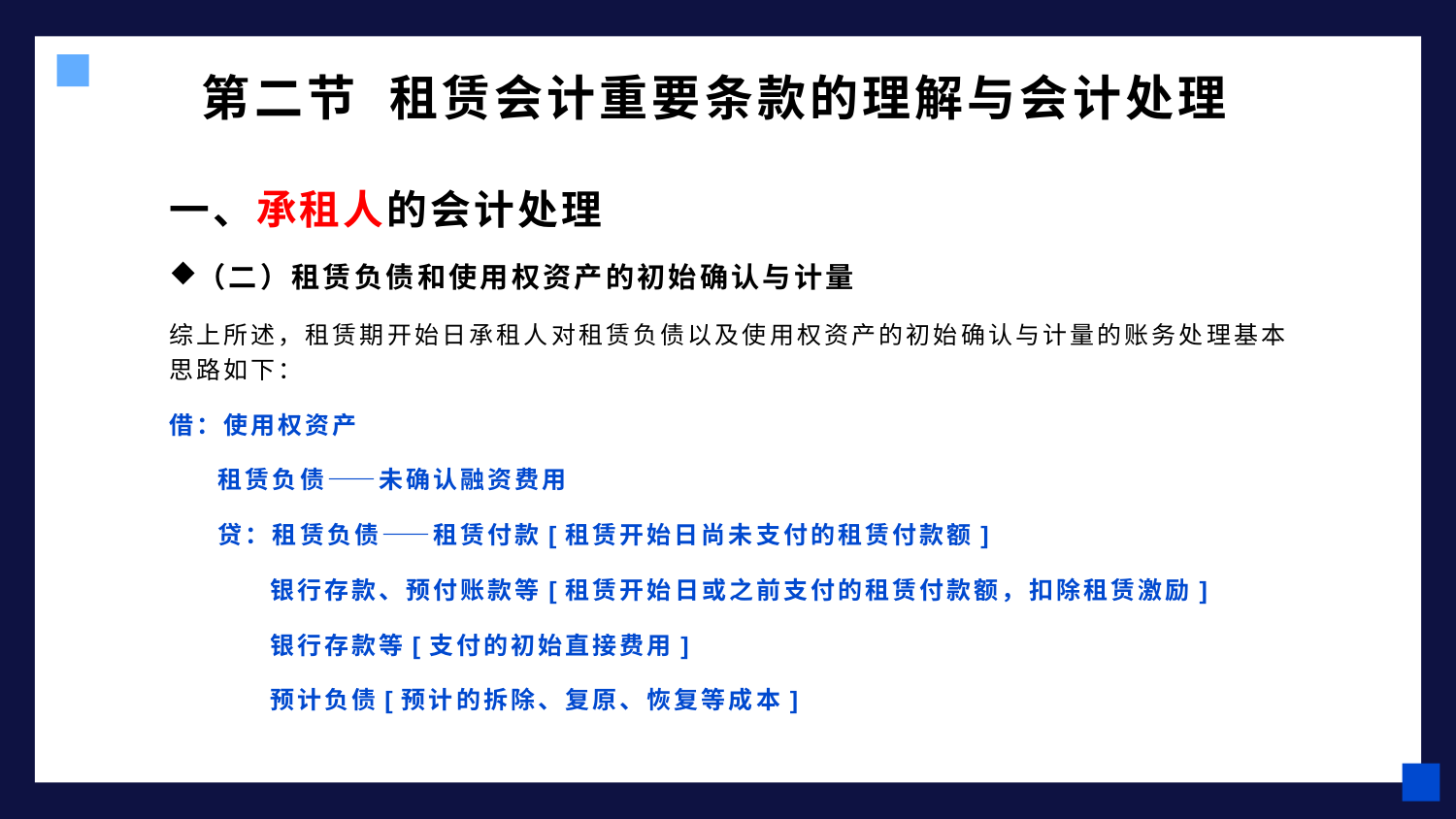

# 第二节  租赁会计重要条款的理解与会计处理
一、承租人的会计处理
（二）租赁负债和使用权资产的初始确认与计量
综上所述，租赁期开始日承租人对租赁负债以及使用权资产的初始确认与计量的账务处理基本思路如下：
借：使用权资产
     租赁负债——未确认融资费用
     贷：租赁负债——租赁付款[租赁开始日尚未支付的租赁付款额]
           银行存款、预付账款等[租赁开始日或之前支付的租赁付款额，扣除租赁激励]
           银行存款等[支付的初始直接费用]
           预计负债[预计的拆除、复原、恢复等成本]